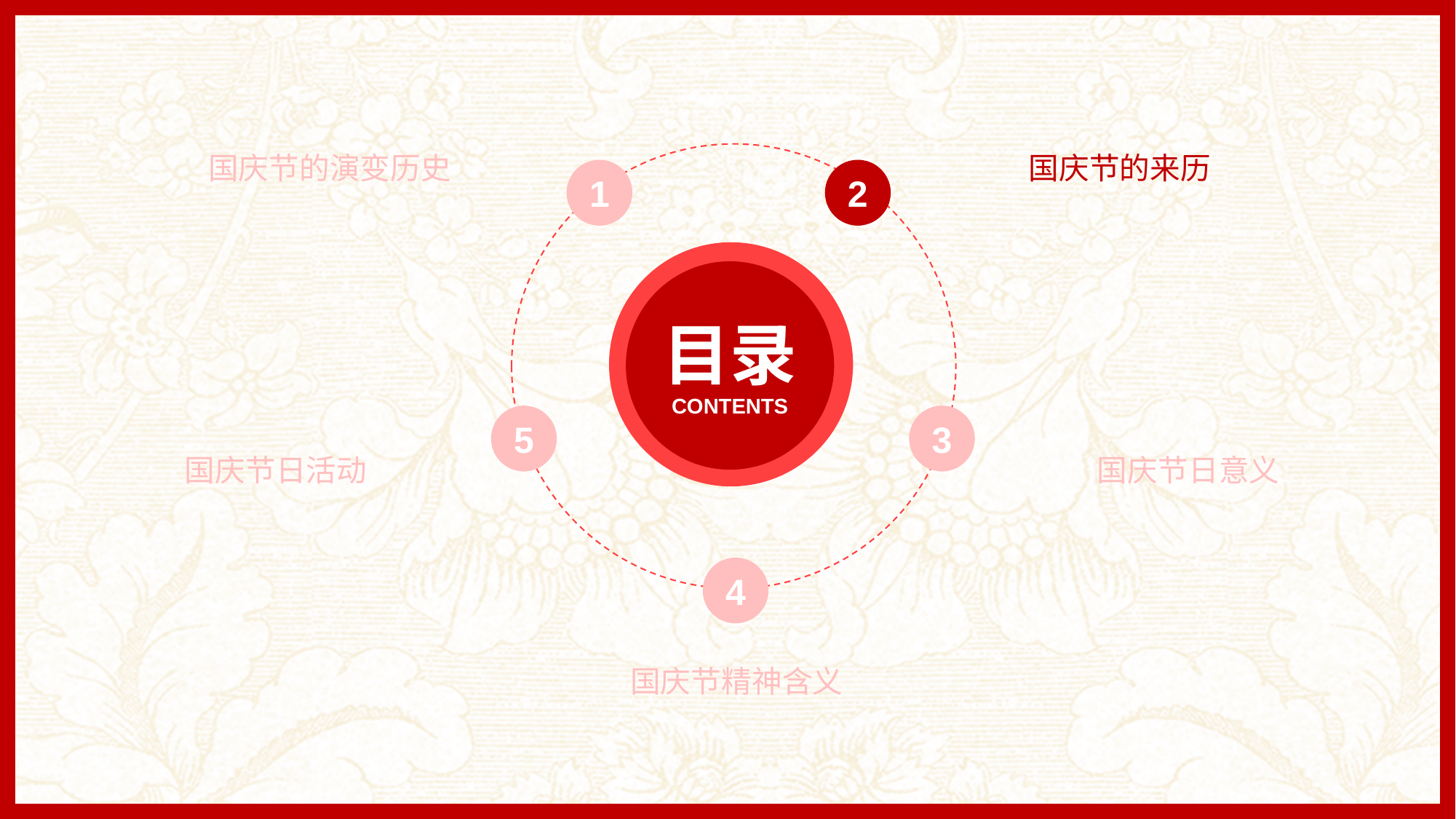

国庆节的演变历史
国庆节的来历

1
2

目录
CONTENTS
5
3
国庆节日活动
国庆节日意义
4
国庆节精神含义